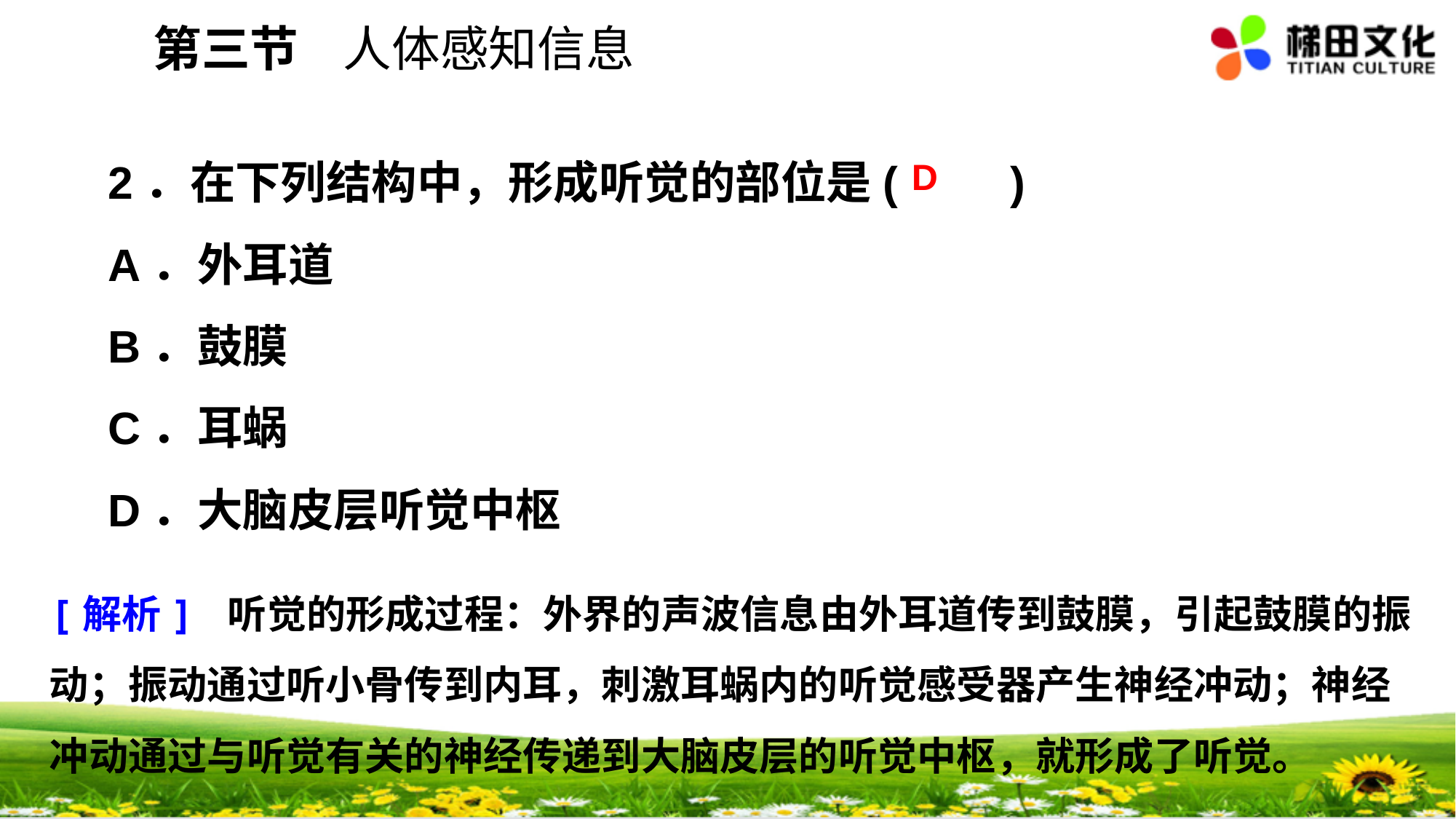

第三节    人体感知信息
2．在下列结构中，形成听觉的部位是(　　)
A．外耳道
B．鼓膜
C．耳蜗
D．大脑皮层听觉中枢
D
[解析] 听觉的形成过程：外界的声波信息由外耳道传到鼓膜，引起鼓膜的振动；振动通过听小骨传到内耳，刺激耳蜗内的听觉感受器产生神经冲动；神经冲动通过与听觉有关的神经传递到大脑皮层的听觉中枢，就形成了听觉。